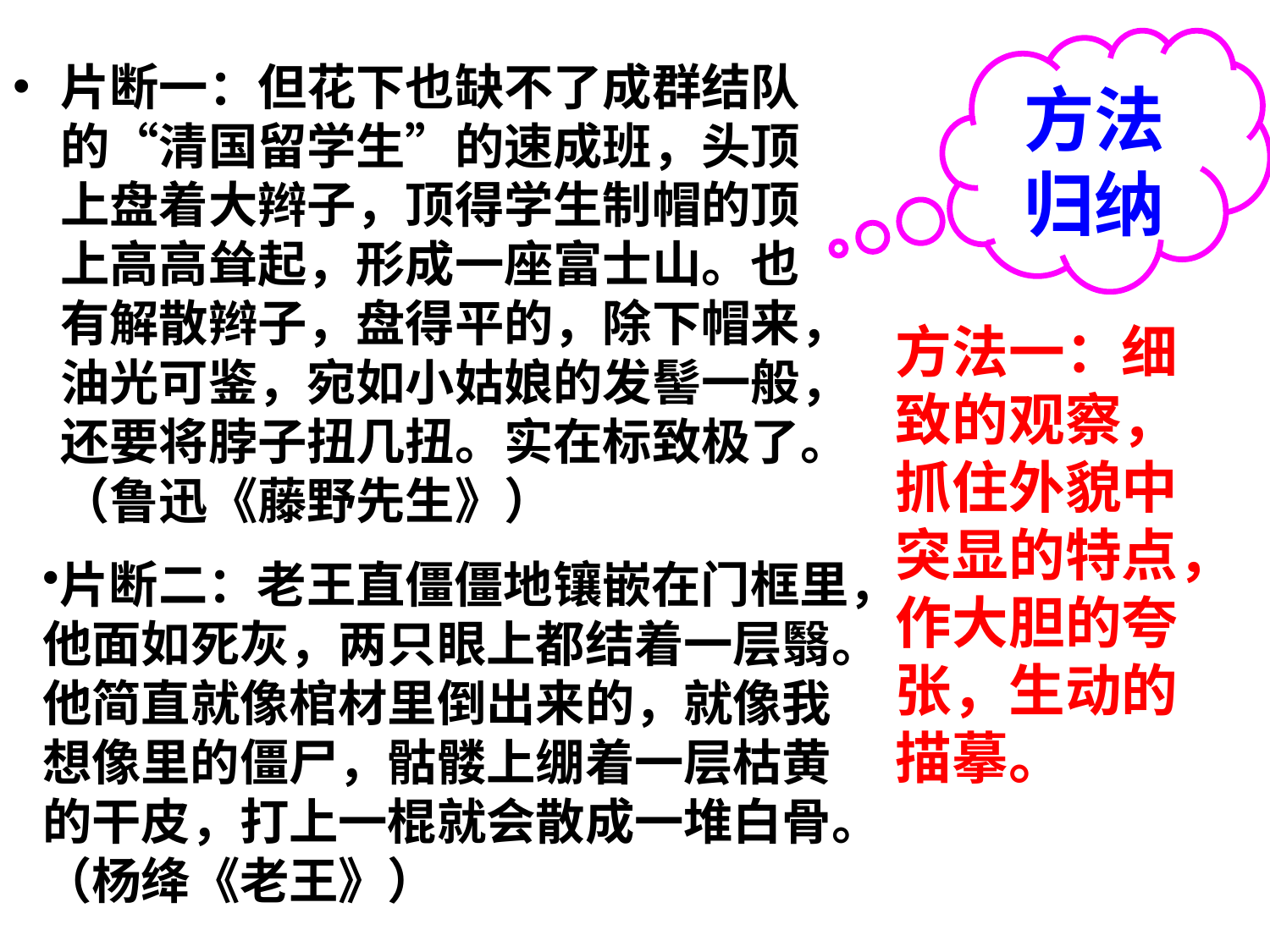

方法归纳
片断一：但花下也缺不了成群结队的“清国留学生”的速成班，头顶上盘着大辫子，顶得学生制帽的顶上高高耸起，形成一座富士山。也有解散辫子，盘得平的，除下帽来，油光可鉴，宛如小姑娘的发髻一般，还要将脖子扭几扭。实在标致极了。（鲁迅《藤野先生》）

方法一：细致的观察，抓住外貌中突显的特点，作大胆的夸张，生动的描摹。
片断二：老王直僵僵地镶嵌在门框里，他面如死灰，两只眼上都结着一层翳。他简直就像棺材里倒出来的，就像我想像里的僵尸，骷髅上绷着一层枯黄的干皮，打上一棍就会散成一堆白骨。（杨绛《老王》）